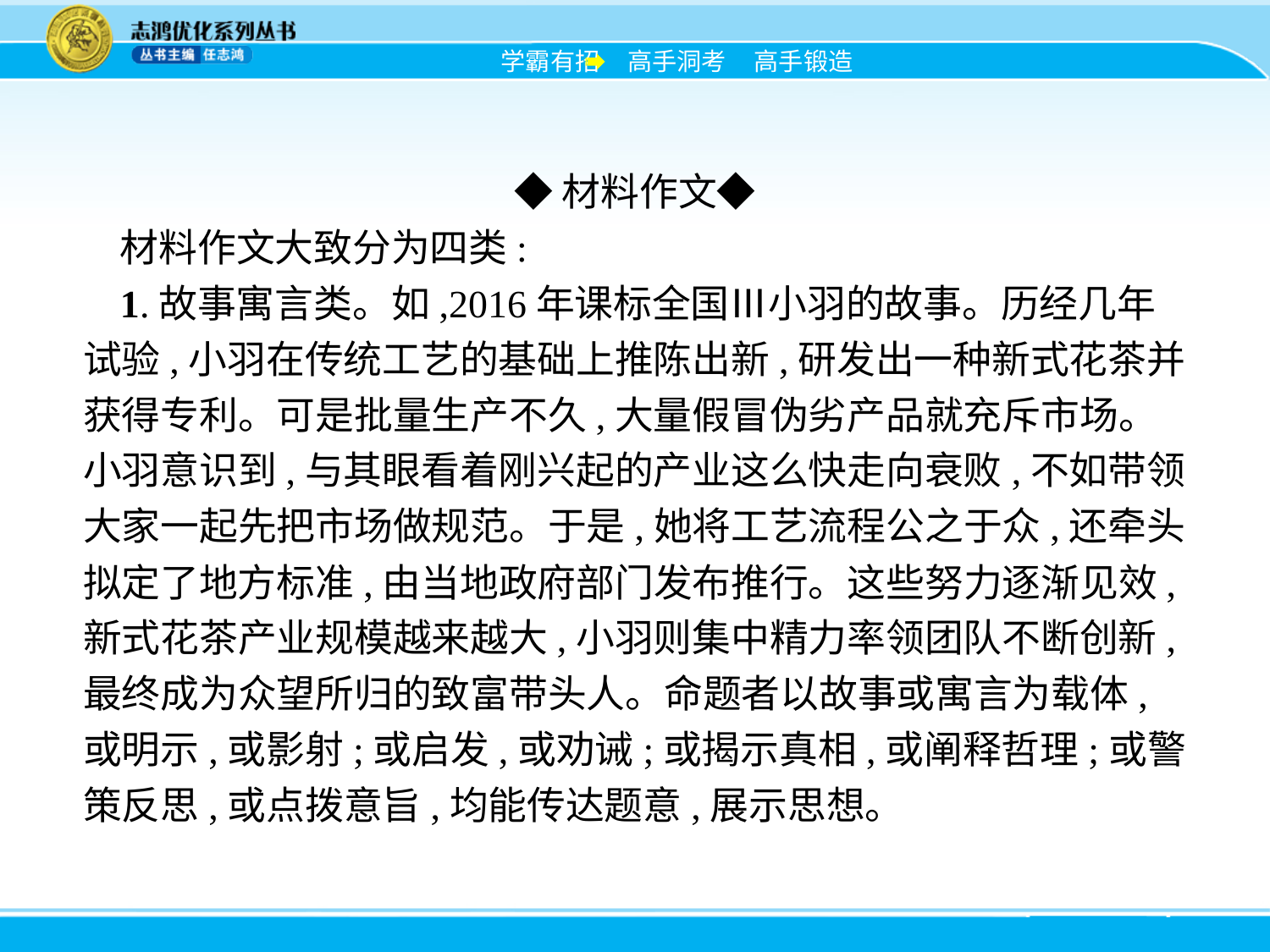

◆材料作文◆
材料作文大致分为四类:
1.故事寓言类。如,2016年课标全国Ⅲ小羽的故事。历经几年试验,小羽在传统工艺的基础上推陈出新,研发出一种新式花茶并获得专利。可是批量生产不久,大量假冒伪劣产品就充斥市场。小羽意识到,与其眼看着刚兴起的产业这么快走向衰败,不如带领大家一起先把市场做规范。于是,她将工艺流程公之于众,还牵头拟定了地方标准,由当地政府部门发布推行。这些努力逐渐见效,新式花茶产业规模越来越大,小羽则集中精力率领团队不断创新,最终成为众望所归的致富带头人。命题者以故事或寓言为载体,或明示,或影射;或启发,或劝诫;或揭示真相,或阐释哲理;或警策反思,或点拨意旨,均能传达题意,展示思想。